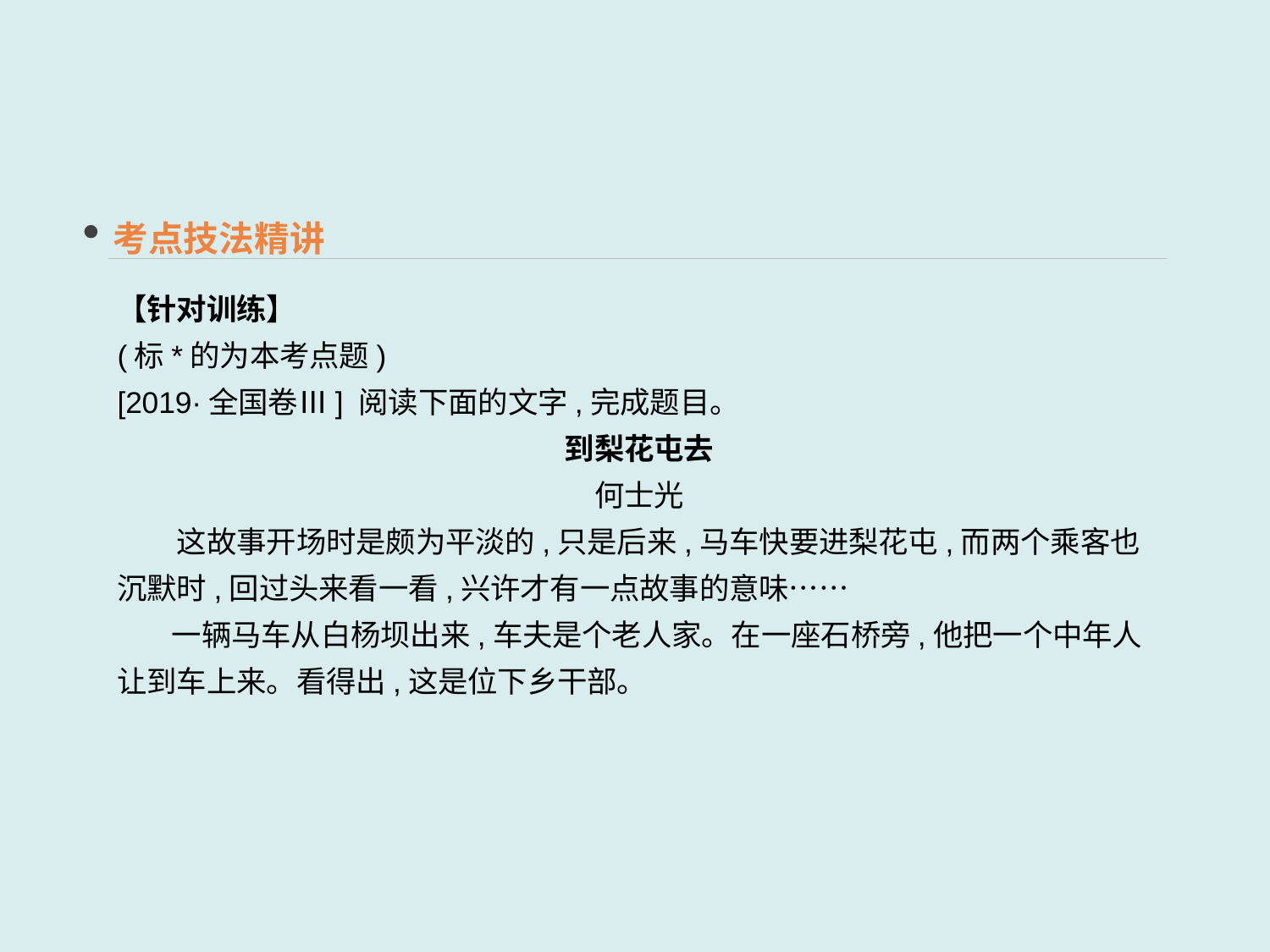

考点技法精讲

【针对训练】
(标*的为本考点题)
[2019·全国卷Ⅲ] 阅读下面的文字,完成题目。
到梨花屯去
何士光
　　这故事开场时是颇为平淡的,只是后来,马车快要进梨花屯,而两个乘客也沉默时,回过头来看一看,兴许才有一点故事的意味……
       一辆马车从白杨坝出来,车夫是个老人家。在一座石桥旁,他把一个中年人让到车上来。看得出,这是位下乡干部。